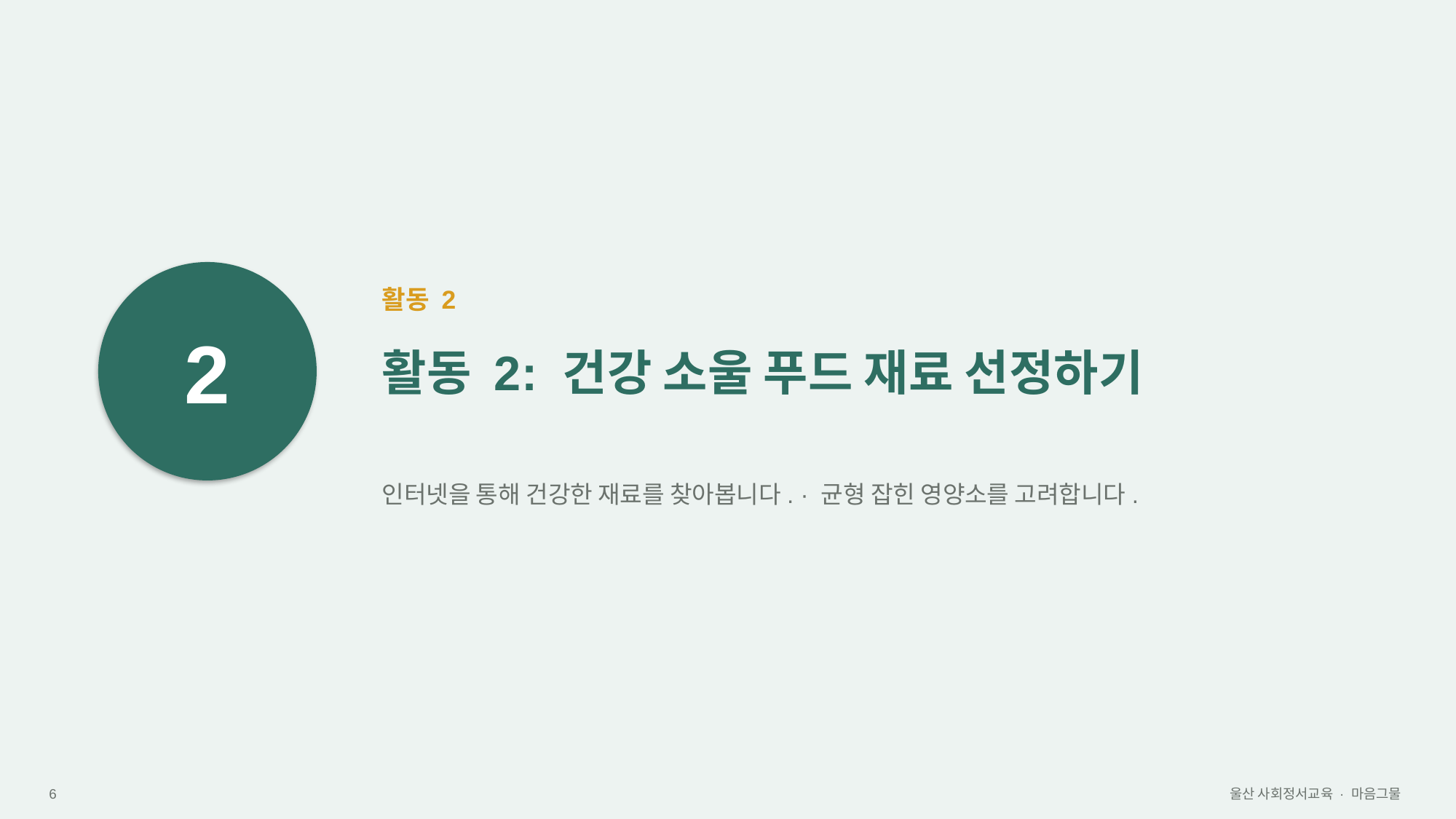

2
활동 2
활동 2: 건강 소울 푸드 재료 선정하기
인터넷을 통해 건강한 재료를 찾아봅니다. · 균형 잡힌 영양소를 고려합니다.
6
울산 사회정서교육 · 마음그물